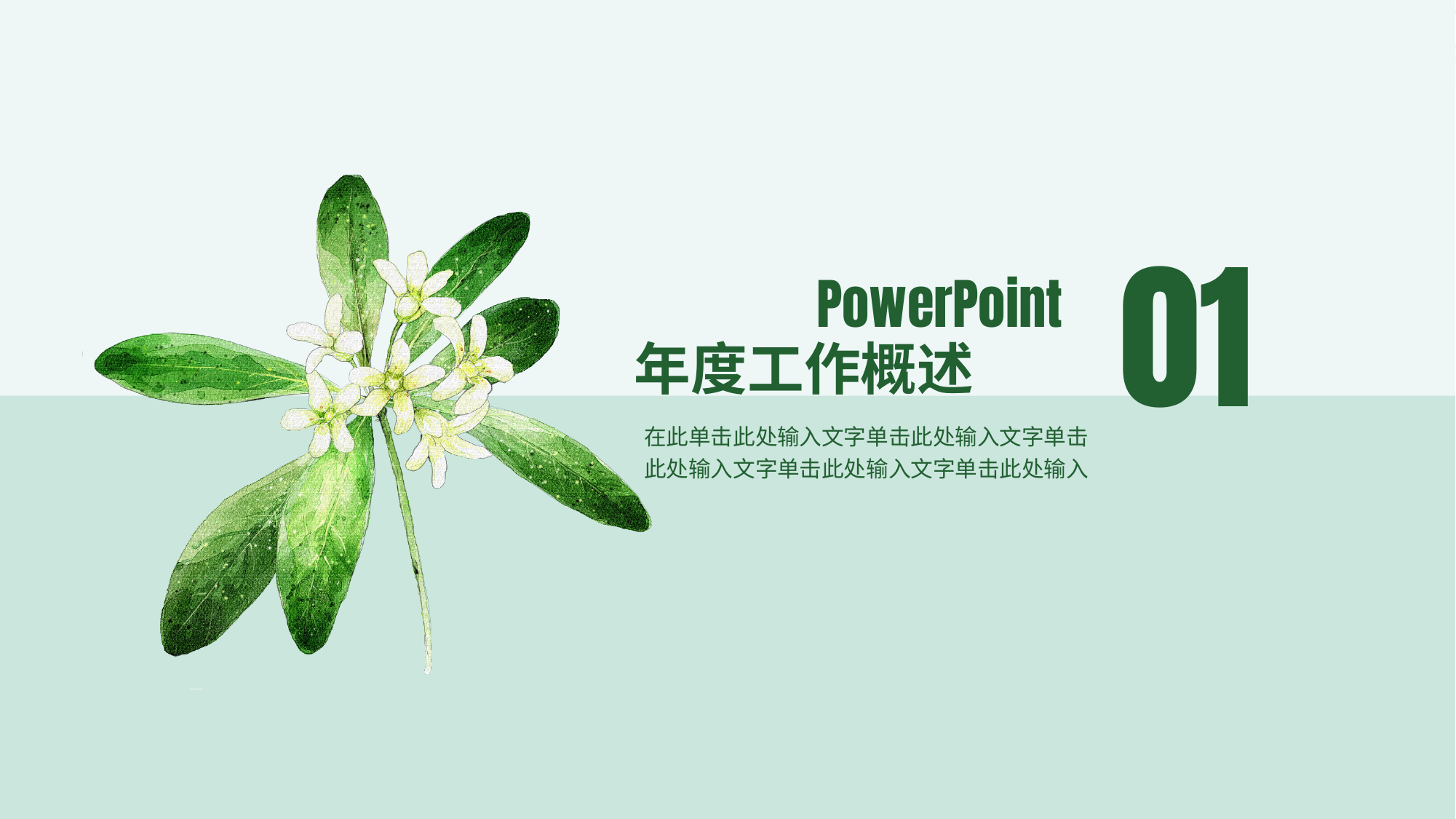

01
PowerPoint
年度工作概述
在此单击此处输入文字单击此处输入文字单击此处输入文字单击此处输入文字单击此处输入